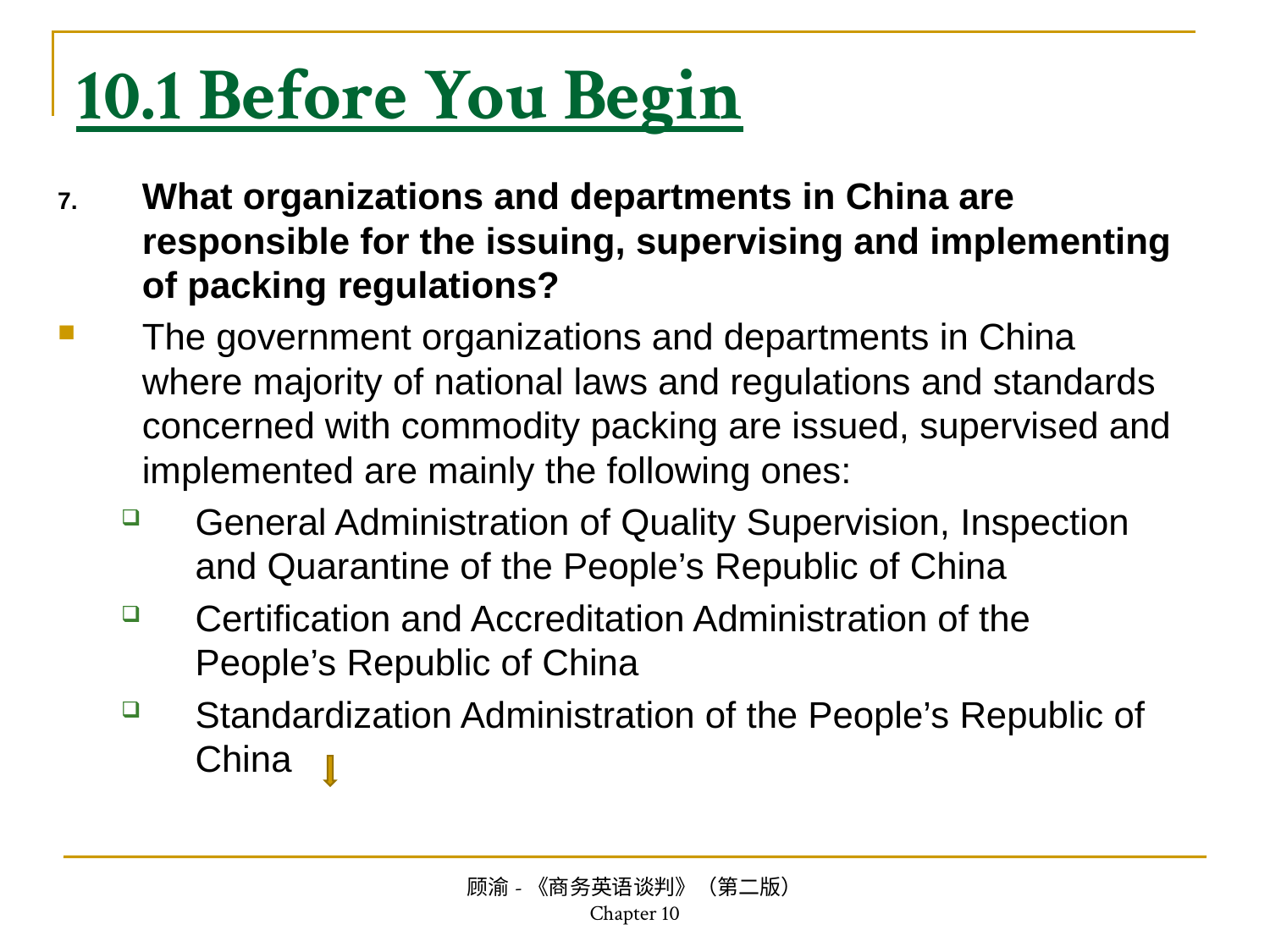

# 10.1 Before You Begin
What organizations and departments in China are responsible for the issuing, supervising and implementing of packing regulations?
The government organizations and departments in China where majority of national laws and regulations and standards concerned with commodity packing are issued, supervised and implemented are mainly the following ones:
General Administration of Quality Supervision, Inspection and Quarantine of the People’s Republic of China
Certification and Accreditation Administration of the People’s Republic of China
Standardization Administration of the People’s Republic of China

12
顾渝-《商务英语谈判》（第二版） Chapter 10